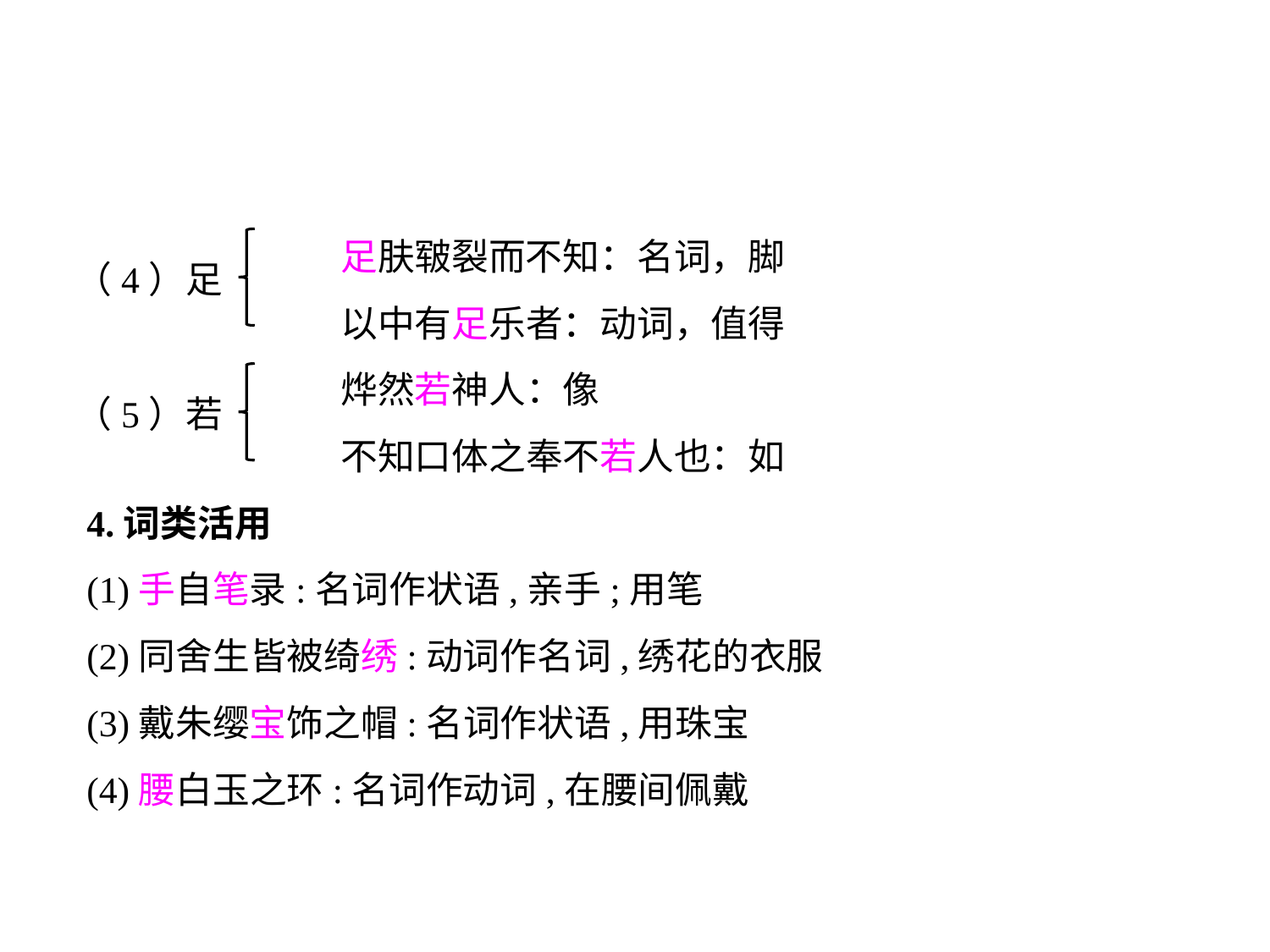

足肤皲裂而不知：名词，脚
		以中有足乐者：动词，值得
		烨然若神人：像
		不知口体之奉不若人也：如
4.词类活用
(1)手自笔录:名词作状语,亲手;用笔
(2)同舍生皆被绮绣:动词作名词,绣花的衣服
(3)戴朱缨宝饰之帽:名词作状语,用珠宝
(4)腰白玉之环:名词作动词,在腰间佩戴

（4）足

（5）若